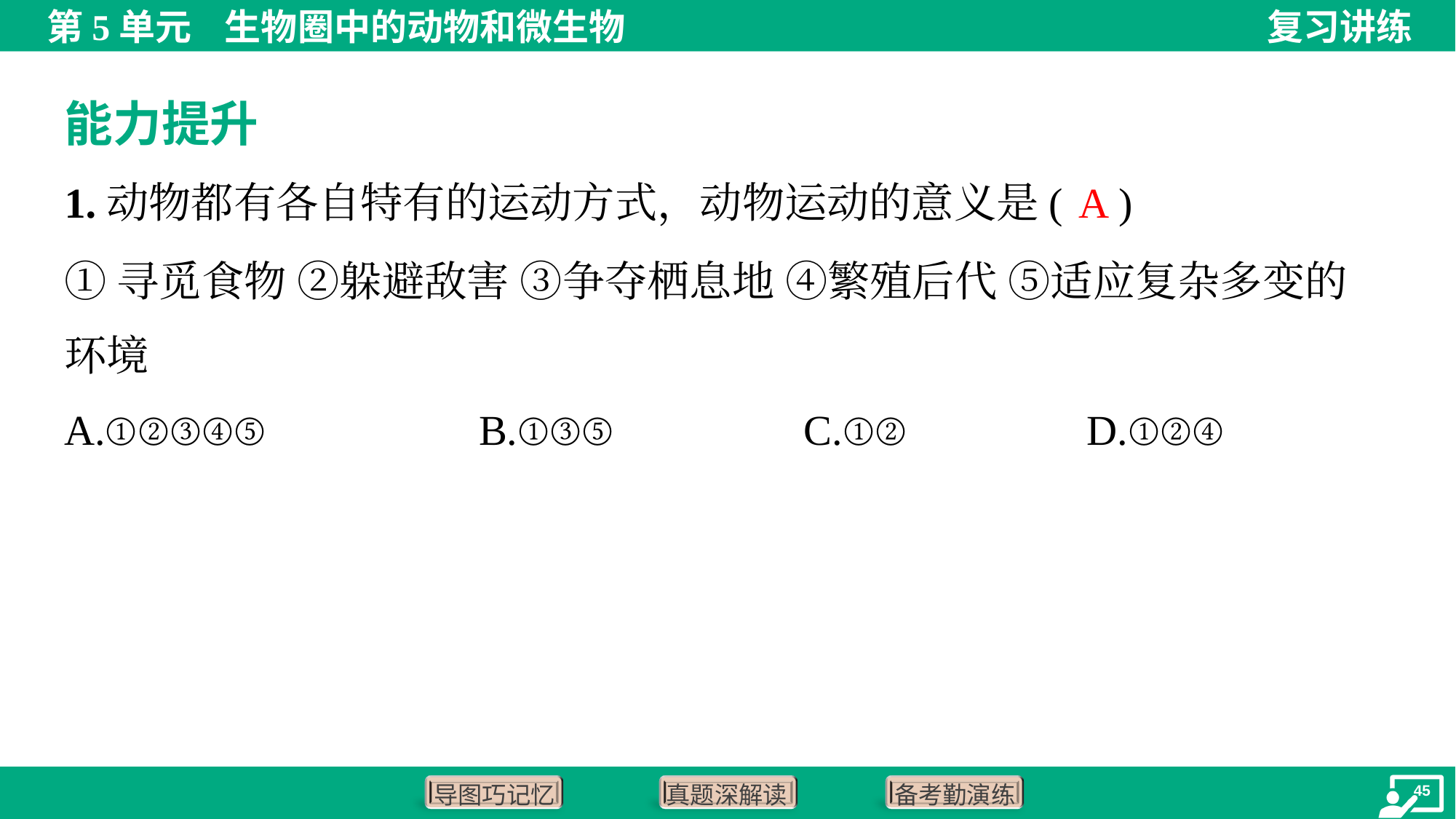

能力提升
A
1.动物都有各自特有的运动方式，动物运动的意义是(     )
①寻觅食物 ②躲避敌害 ③争夺栖息地 ④繁殖后代 ⑤适应复杂多变的
环境
A.①②③④⑤	B.①③⑤	C.①②	D.①②④